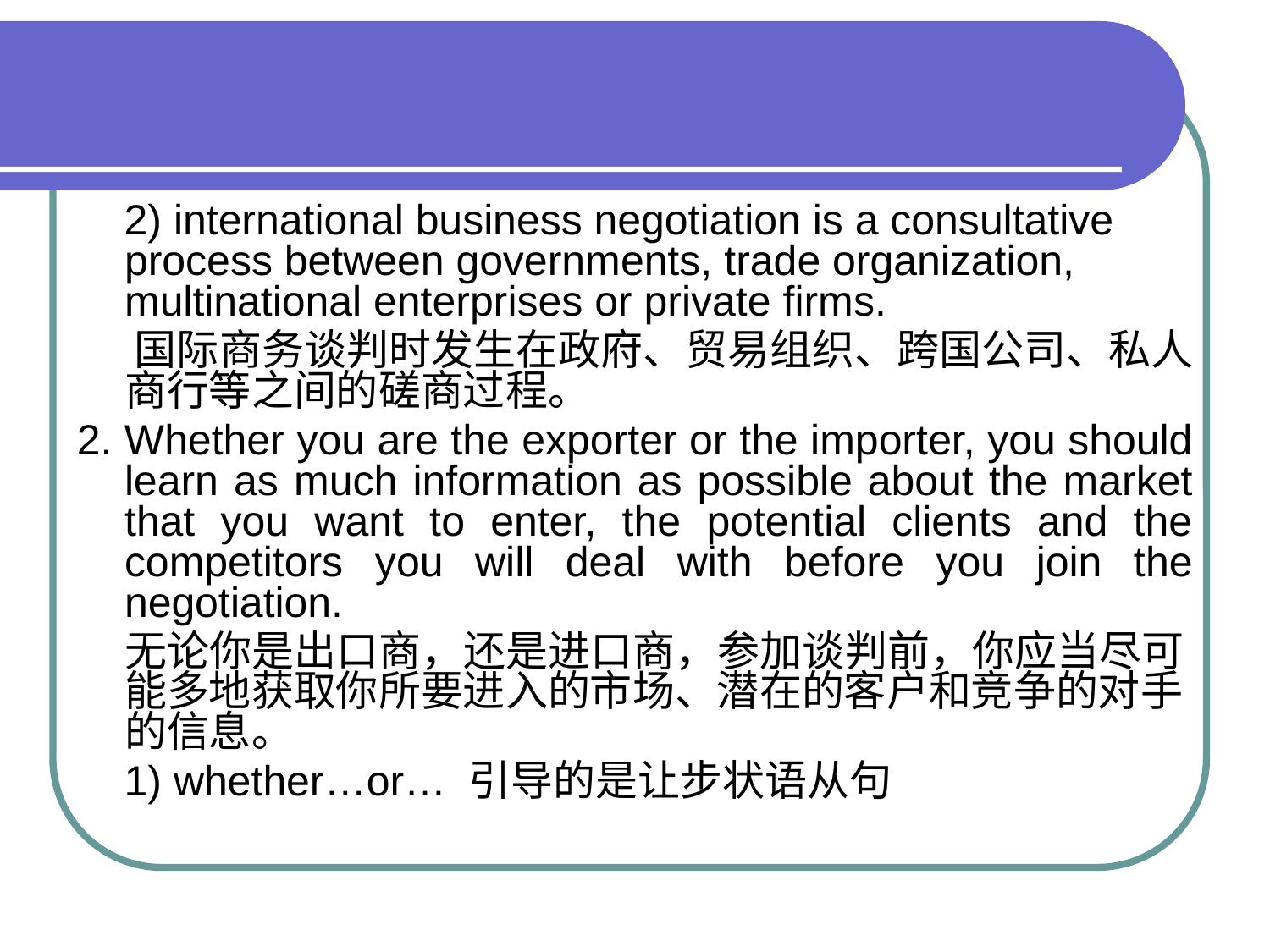

#
    2) international business negotiation is a consultative process between governments, trade organization, multinational enterprises or private firms.
     国际商务谈判时发生在政府、贸易组织、跨国公司、私人商行等之间的磋商过程。
2. Whether you are the exporter or the importer, you should learn as much information as possible about the market that you want to enter, the potential clients and the competitors you will deal with before you join the negotiation.
    无论你是出口商，还是进口商，参加谈判前，你应当尽可能多地获取你所要进入的市场、潜在的客户和竞争的对手的信息。
    1) whether…or… 引导的是让步状语从句